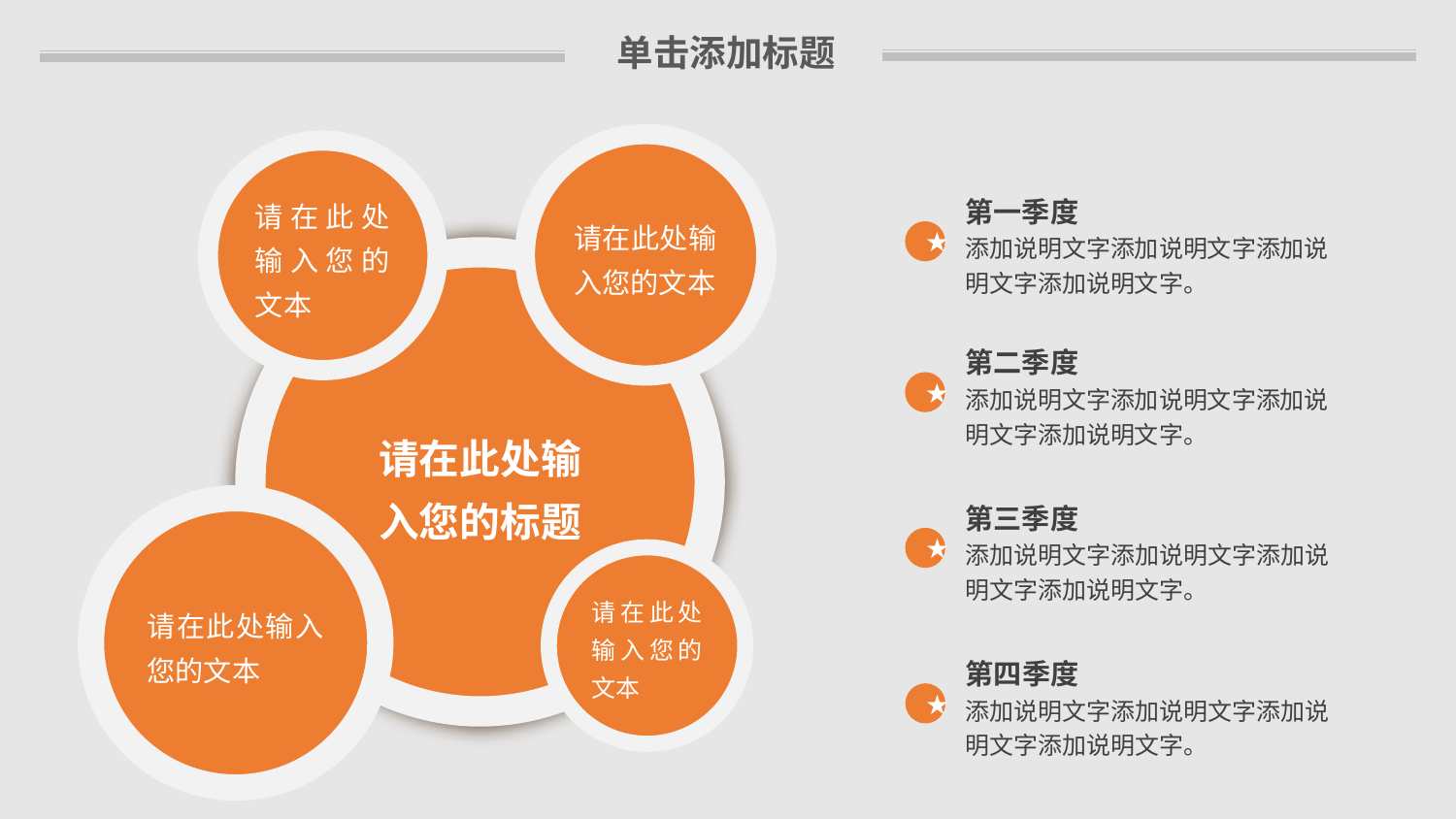

单击添加标题
请在此处输入您的文本
请在此处输入您的文本
第一季度
添加说明文字添加说明文字添加说明文字添加说明文字。

★
请在此处输
入您的标题
第二季度
添加说明文字添加说明文字添加说明文字添加说明文字。
★
第三季度
添加说明文字添加说明文字添加说明文字添加说明文字。
请在此处输入您的文本
★
请在此处输入您的文本
第四季度
添加说明文字添加说明文字添加说明文字添加说明文字。
★